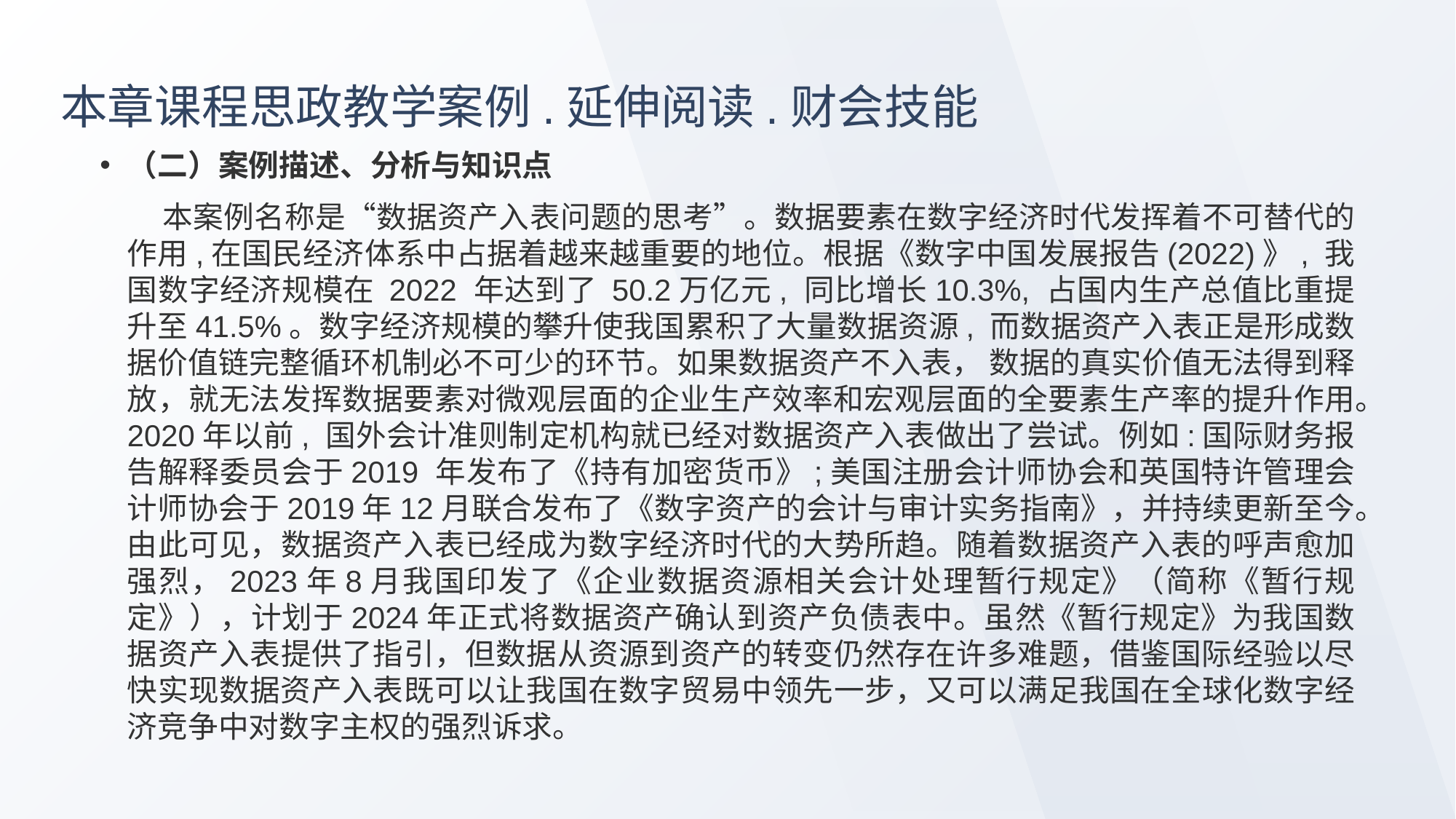

# 本章课程思政教学案例.延伸阅读.财会技能
（二）案例描述、分析与知识点
    本案例名称是“数据资产入表问题的思考”。数据要素在数字经济时代发挥着不可替代的作用,在国民经济体系中占据着越来越重要的地位。根据《数字中国发展报告(2022)》, 我国数字经济规模在 2022 年达到了 50.2万亿元, 同比增长10.3%, 占国内生产总值比重提升至41.5%。数字经济规模的攀升使我国累积了大量数据资源, 而数据资产入表正是形成数据价值链完整循环机制必不可少的环节。如果数据资产不入表， 数据的真实价值无法得到释放，就无法发挥数据要素对微观层面的企业生产效率和宏观层面的全要素生产率的提升作用。2020年以前, 国外会计准则制定机构就已经对数据资产入表做出了尝试。例如:国际财务报告解释委员会于2019 年发布了《持有加密货币》;美国注册会计师协会和英国特许管理会计师协会于2019年12月联合发布了《数字资产的会计与审计实务指南》，并持续更新至今。由此可见，数据资产入表已经成为数字经济时代的大势所趋。随着数据资产入表的呼声愈加强烈，2023年8月我国印发了《企业数据资源相关会计处理暂行规定》（简称《暂行规定》），计划于2024年正式将数据资产确认到资产负债表中。虽然《暂行规定》为我国数据资产入表提供了指引，但数据从资源到资产的转变仍然存在许多难题，借鉴国际经验以尽快实现数据资产入表既可以让我国在数字贸易中领先一步，又可以满足我国在全球化数字经济竞争中对数字主权的强烈诉求。